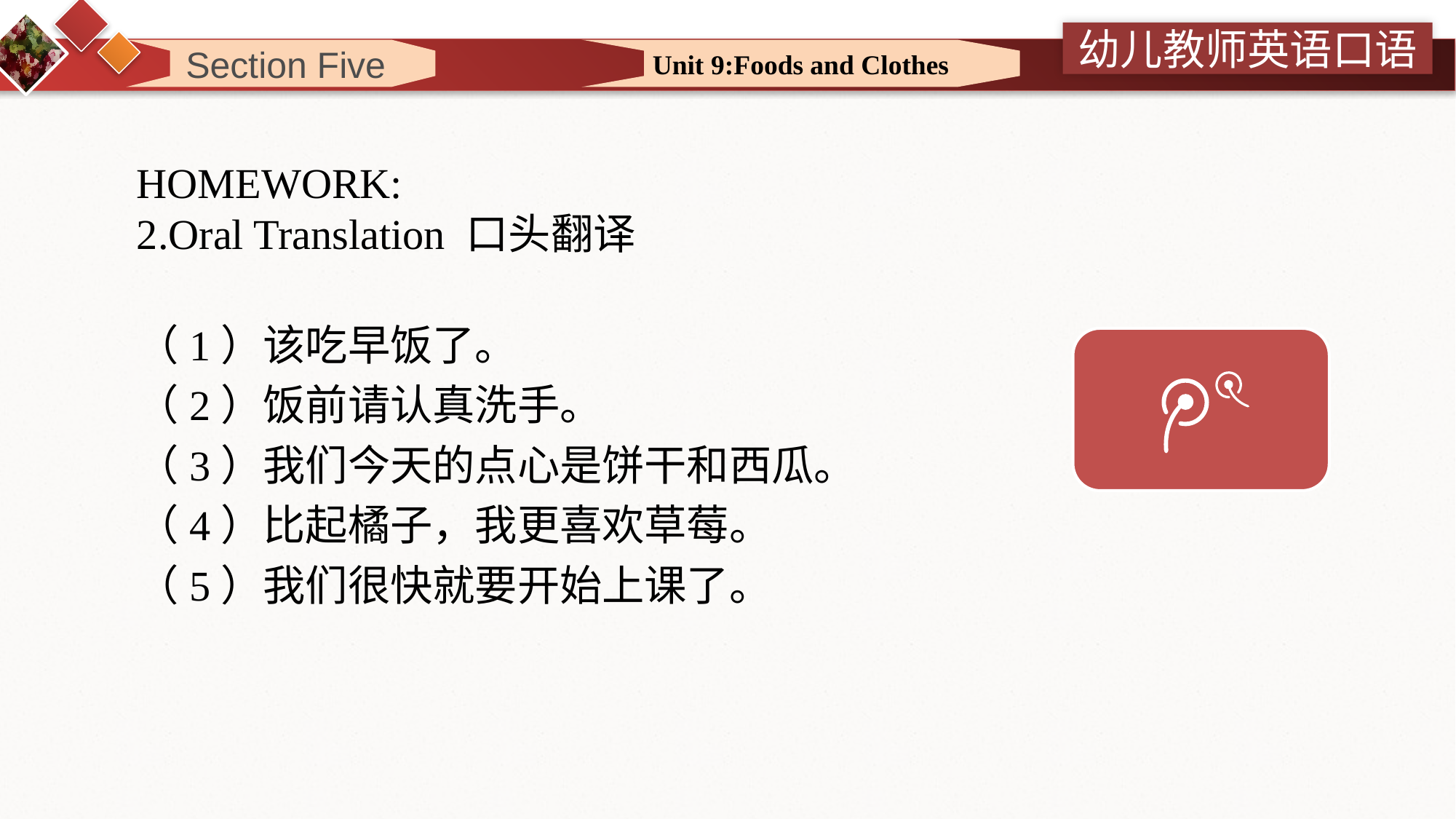

Section Five
Unit 9:Foods and Clothes
HOMEWORK:
2.Oral Translation 口头翻译

（1）该吃早饭了。
（2）饭前请认真洗手。
（3）我们今天的点心是饼干和西瓜。
（4）比起橘子，我更喜欢草莓。
（5）我们很快就要开始上课了。